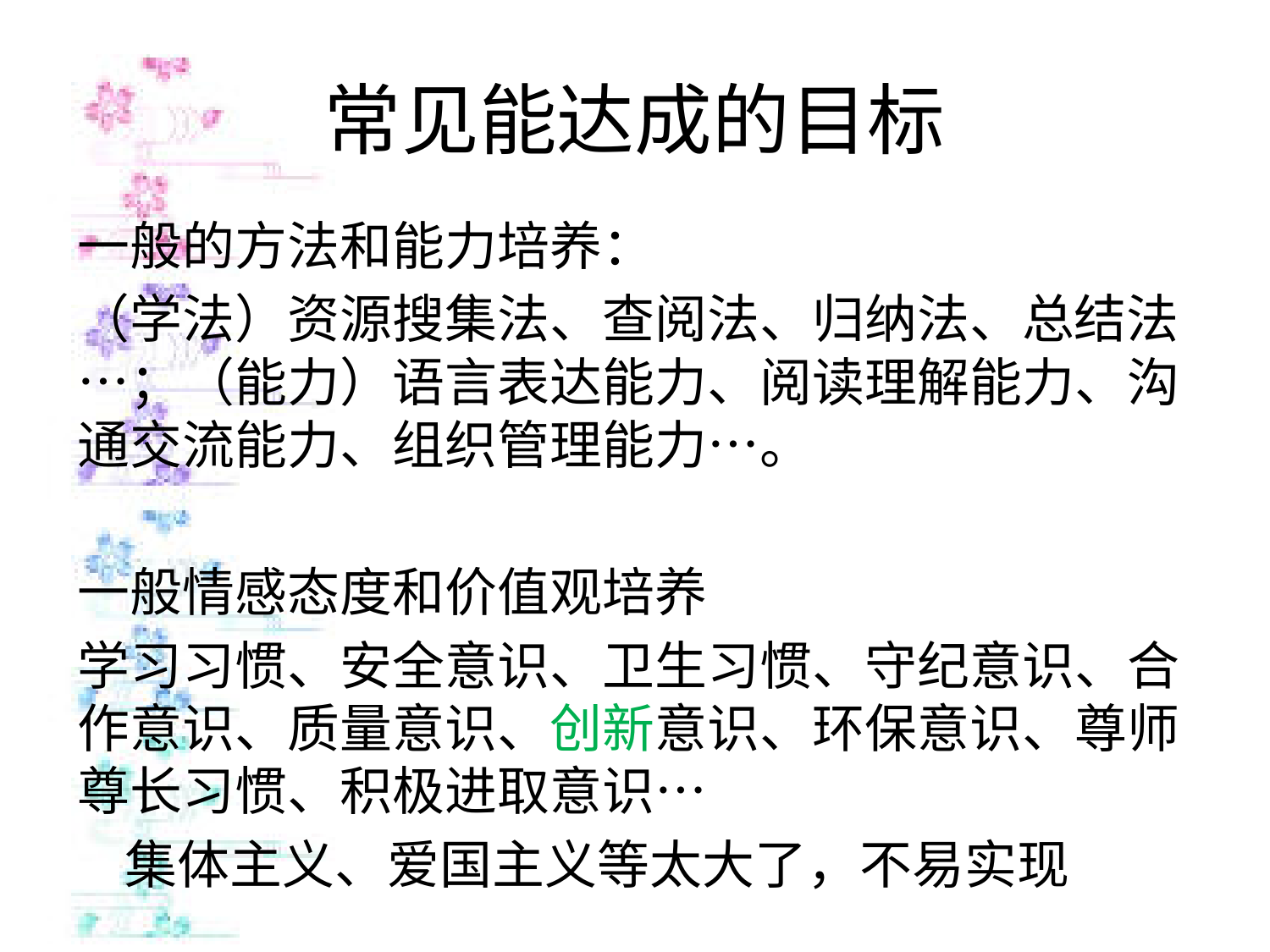

# 常见能达成的目标
一般的方法和能力培养：
（学法）资源搜集法、查阅法、归纳法、总结法…；（能力）语言表达能力、阅读理解能力、沟通交流能力、组织管理能力…。

一般情感态度和价值观培养
学习习惯、安全意识、卫生习惯、守纪意识、合作意识、质量意识、创新意识、环保意识、尊师尊长习惯、积极进取意识…
   集体主义、爱国主义等太大了，不易实现